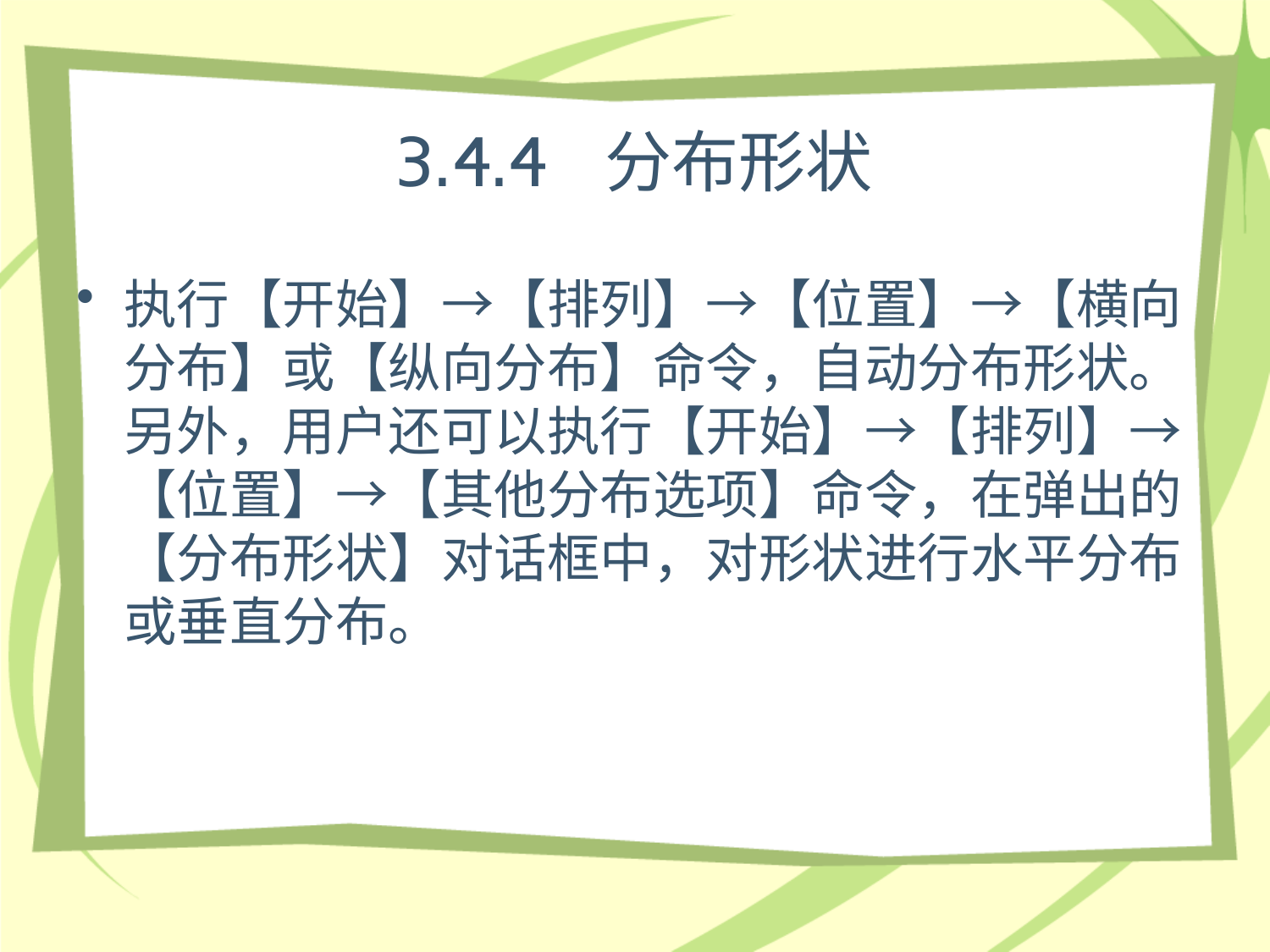

# 3.4.4  分布形状
执行【开始】→【排列】→【位置】→【横向分布】或【纵向分布】命令，自动分布形状。另外，用户还可以执行【开始】→【排列】→【位置】→【其他分布选项】命令，在弹出的【分布形状】对话框中，对形状进行水平分布或垂直分布。